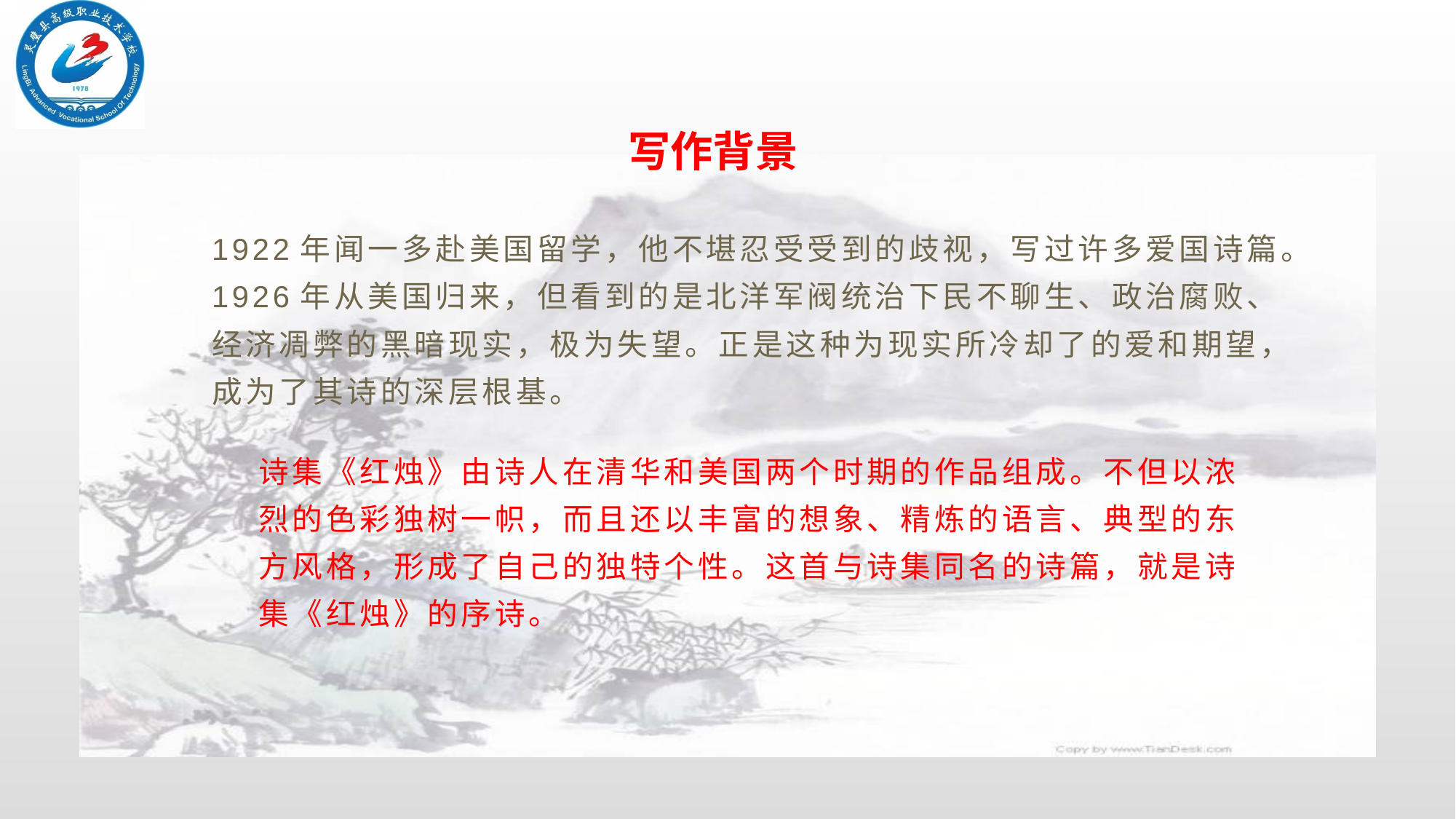

写作背景
1922年闻一多赴美国留学，他不堪忍受受到的歧视，写过许多爱国诗篇。1926年从美国归来，但看到的是北洋军阀统治下民不聊生、政治腐败、经济凋弊的黑暗现实，极为失望。正是这种为现实所冷却了的爱和期望，成为了其诗的深层根基。
诗集《红烛》由诗人在清华和美国两个时期的作品组成。不但以浓烈的色彩独树一帜，而且还以丰富的想象、精炼的语言、典型的东方风格，形成了自己的独特个性。这首与诗集同名的诗篇，就是诗集《红烛》的序诗。